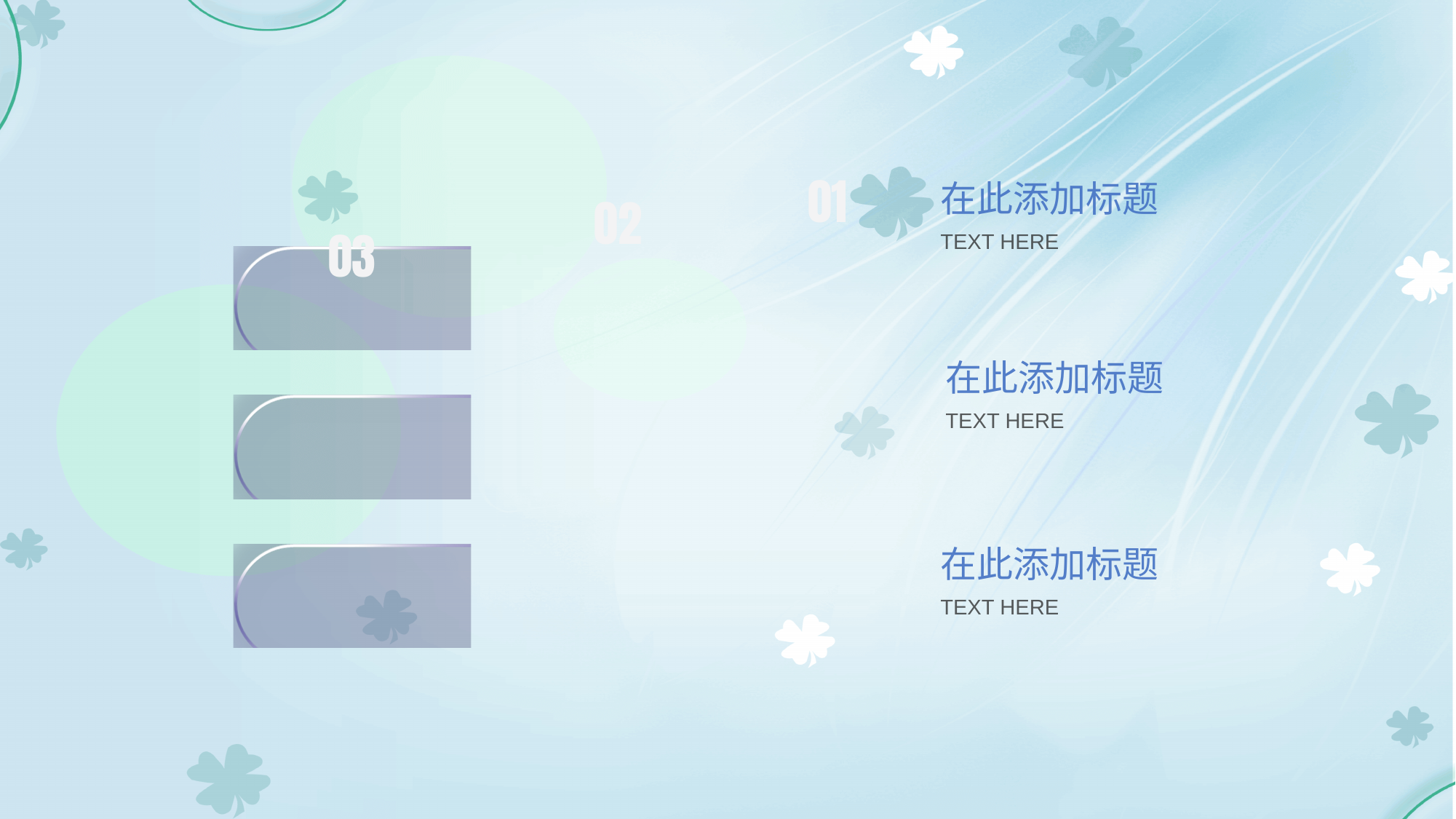

### Chart

| Category | 背景 | 散点 |
|---|---|---|
| 01 | 1.0 | 2.5 |
| 02 | 1.0 | 1.5 |
| 03 | 1.0 | 0.5 |
在此添加标题
TEXT HERE
在此添加标题
TEXT HERE
在此添加标题
TEXT HERE